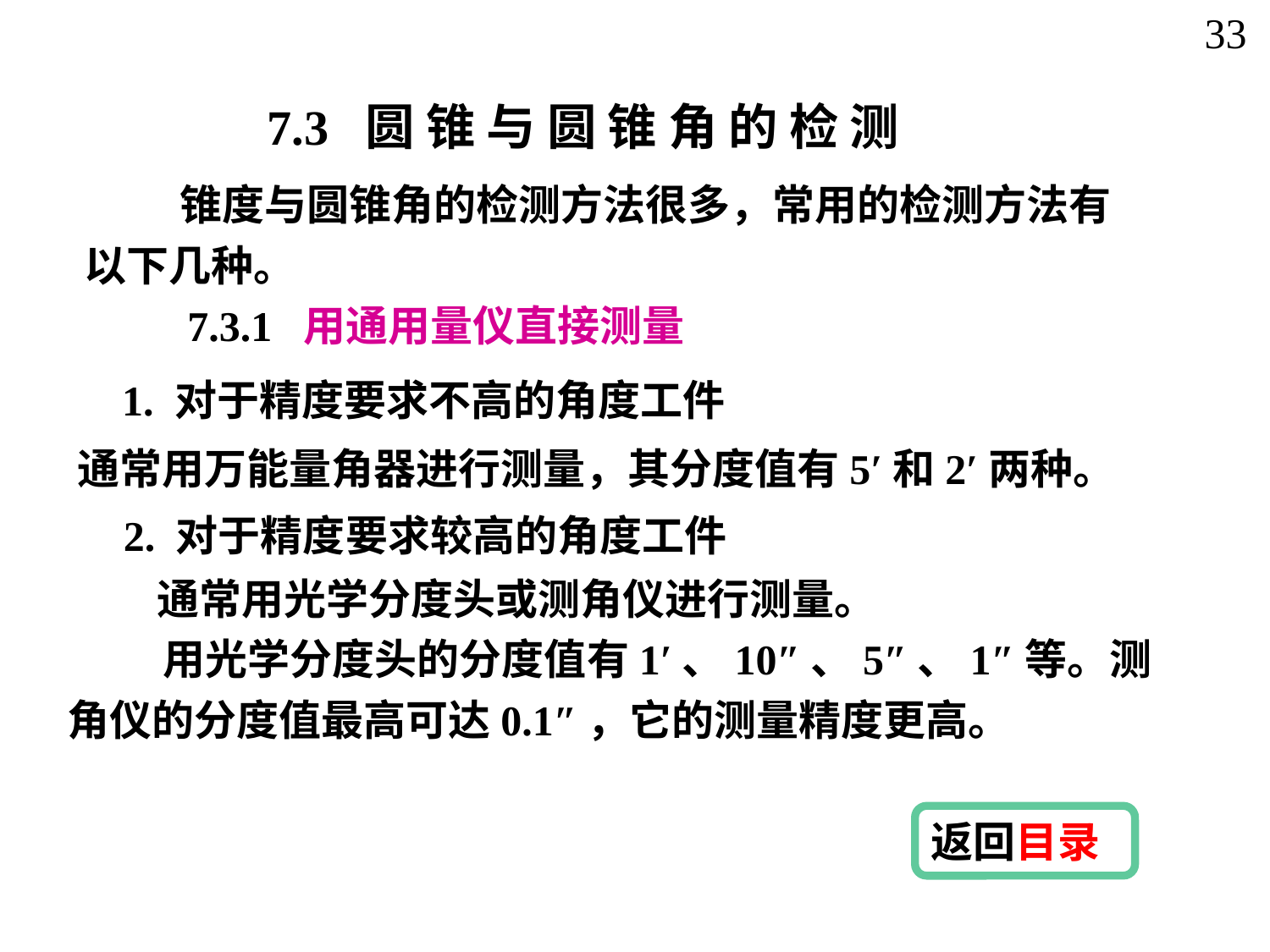

33
7.3  圆 锥 与 圆 锥 角 的 检 测
         锥度与圆锥角的检测方法很多，常用的检测方法有
以下几种。
7.3.1  用通用量仪直接测量
  1. 对于精度要求不高的角度工件
通常用万能量角器进行测量，其分度值有5′和2′两种。
2. 对于精度要求较高的角度工件
通常用光学分度头或测角仪进行测量。
         用光学分度头的分度值有1′、10″、5″、1″等。测角仪的分度值最高可达0.1″，它的测量精度更高。
返回目录